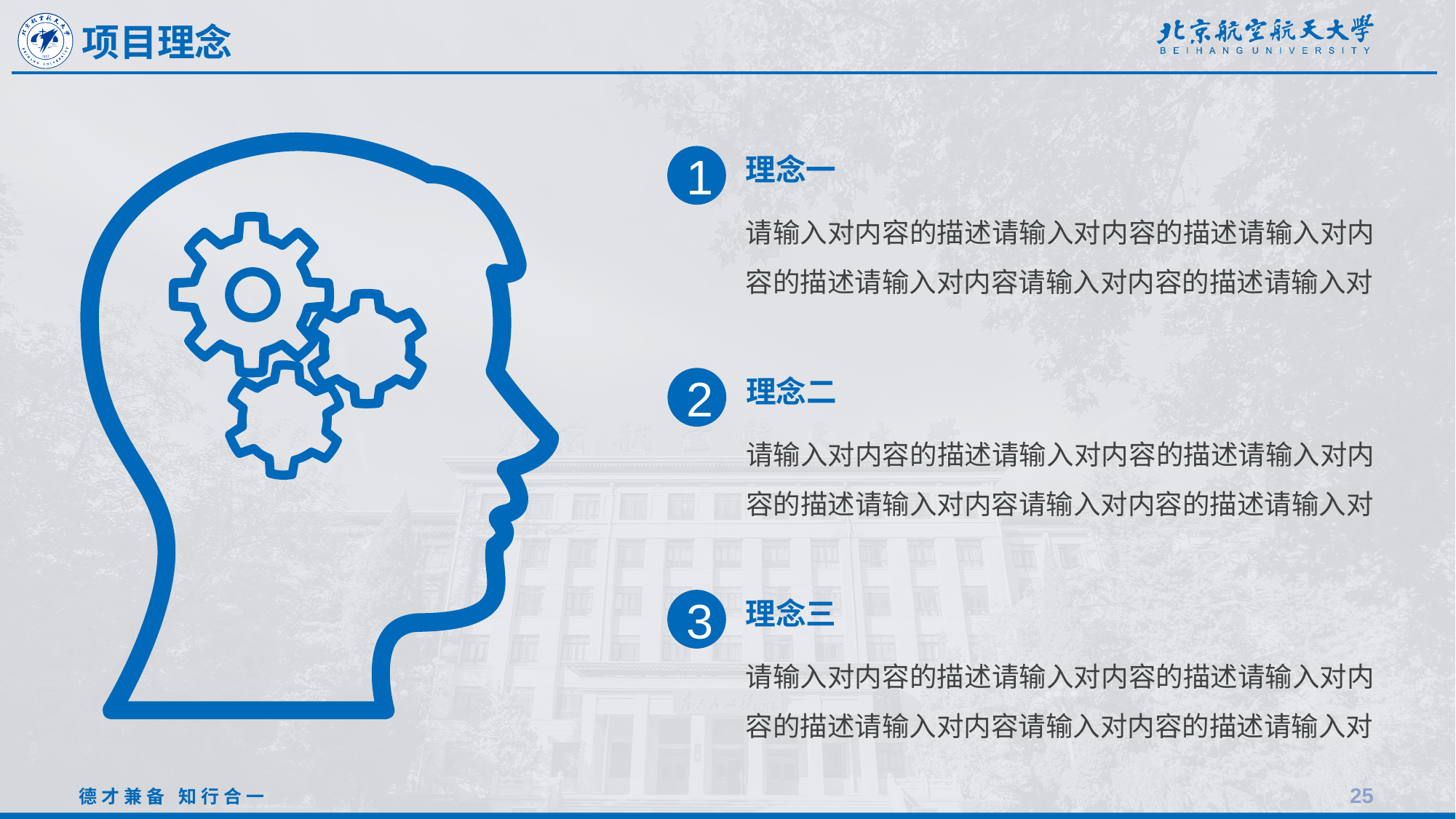

项目理念

理念一
1
请输入对内容的描述请输入对内容的描述请输入对内容的描述请输入对内容请输入对内容的描述请输入对
理念二
2
请输入对内容的描述请输入对内容的描述请输入对内容的描述请输入对内容请输入对内容的描述请输入对
理念三
3
请输入对内容的描述请输入对内容的描述请输入对内容的描述请输入对内容请输入对内容的描述请输入对
25